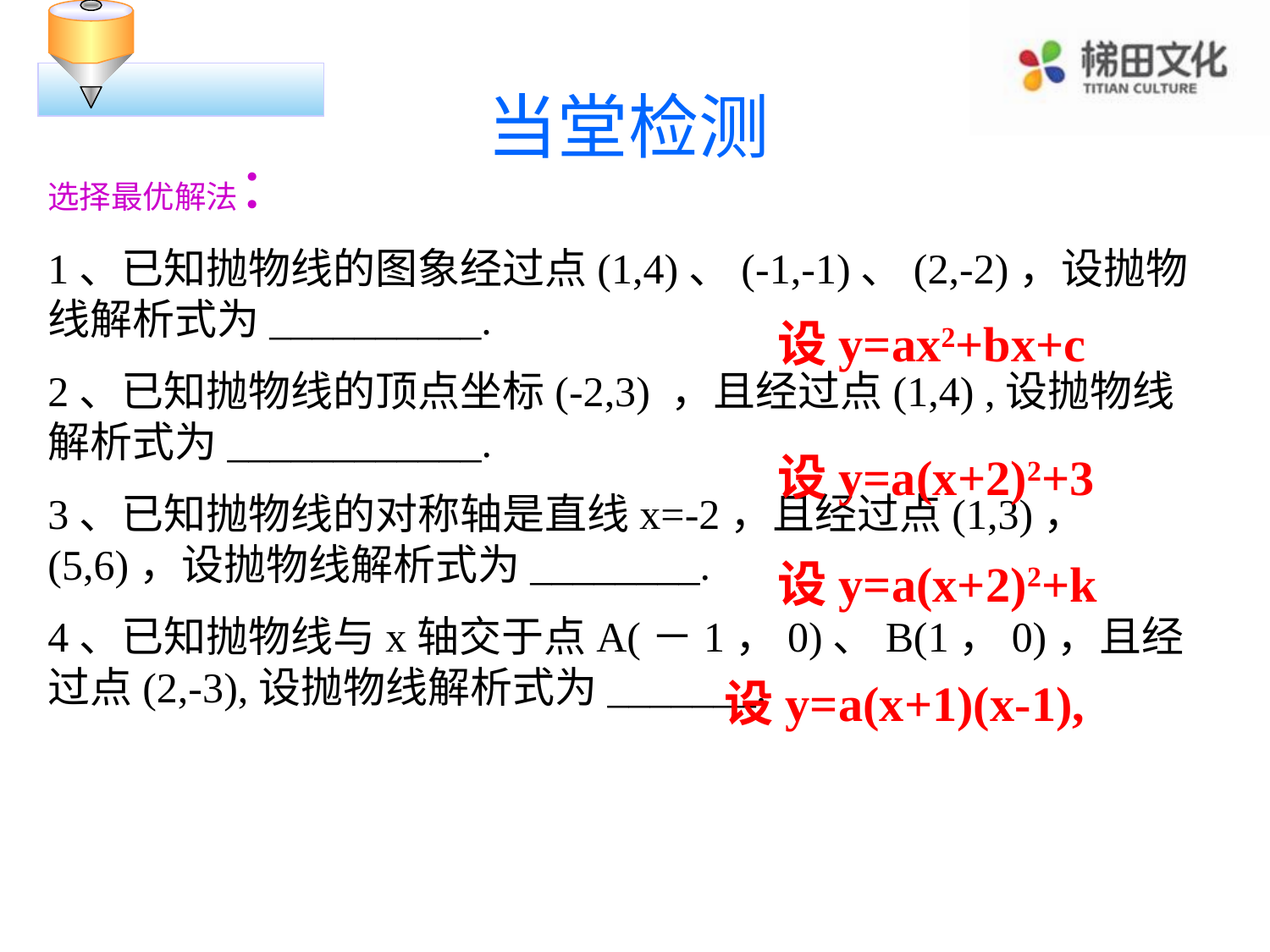

当堂检测

选择最优解法：
1、已知抛物线的图象经过点(1,4)、(-1,-1)、(2,-2)，设抛物线解析式为__________.
2、已知抛物线的顶点坐标(-2,3) ，且经过点(1,4) ,设抛物线解析式为____________.
3、已知抛物线的对称轴是直线x=-2，且经过点(1,3)，(5,6)，设抛物线解析式为________.
4、已知抛物线与x轴交于点A(－1，0)、B(1，0)，且经过点(2,-3),设抛物线解析式为_______.
设y=ax2+bx+c
设y=a(x+2)2+3
设y=a(x+2)2+k
设y=a(x+1)(x-1),